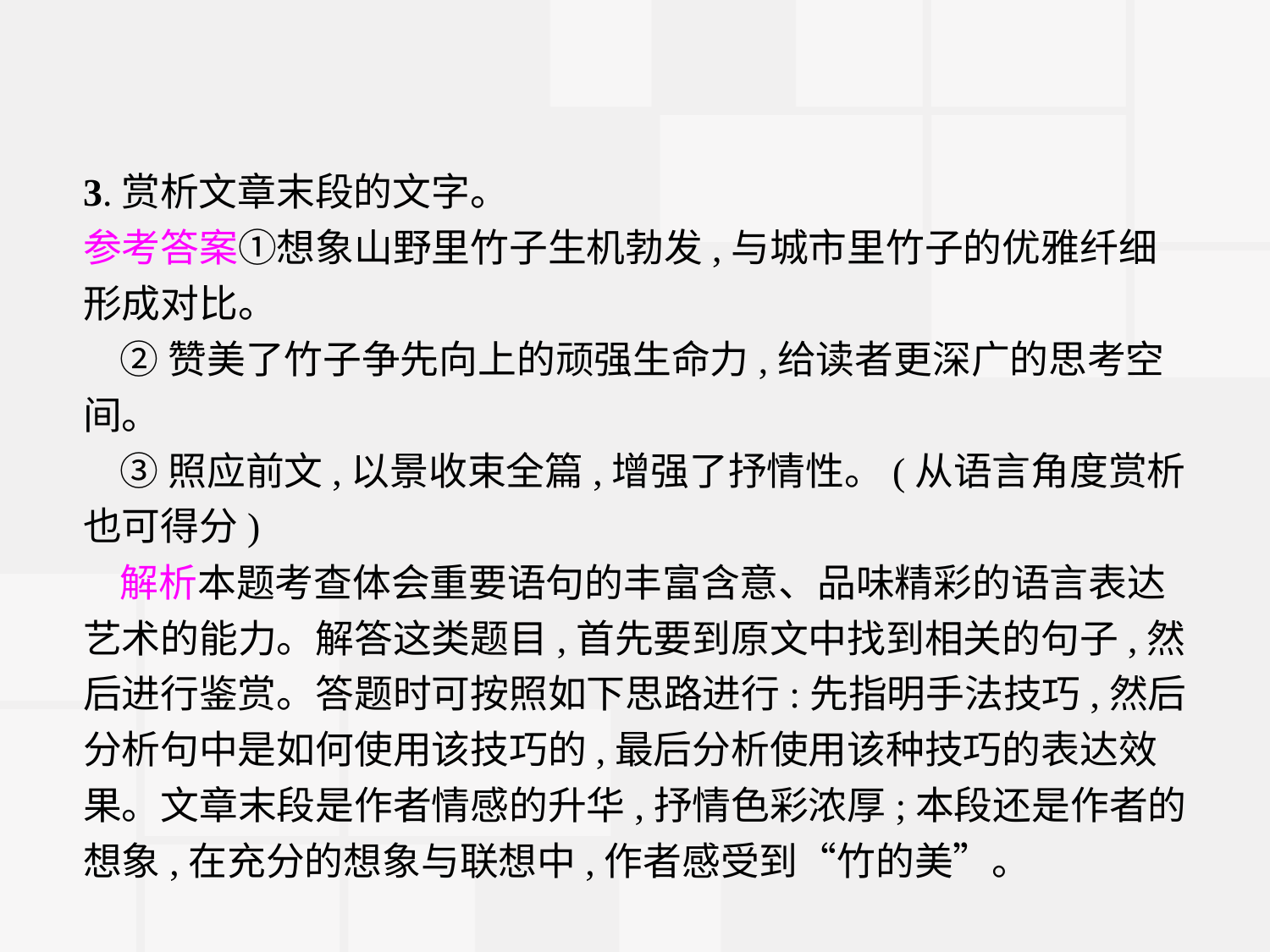

3.赏析文章末段的文字。
参考答案①想象山野里竹子生机勃发,与城市里竹子的优雅纤细形成对比。
②赞美了竹子争先向上的顽强生命力,给读者更深广的思考空间。
③照应前文,以景收束全篇,增强了抒情性。(从语言角度赏析也可得分)
解析本题考查体会重要语句的丰富含意、品味精彩的语言表达艺术的能力。解答这类题目,首先要到原文中找到相关的句子,然后进行鉴赏。答题时可按照如下思路进行:先指明手法技巧,然后分析句中是如何使用该技巧的,最后分析使用该种技巧的表达效果。文章末段是作者情感的升华,抒情色彩浓厚;本段还是作者的想象,在充分的想象与联想中,作者感受到“竹的美”。